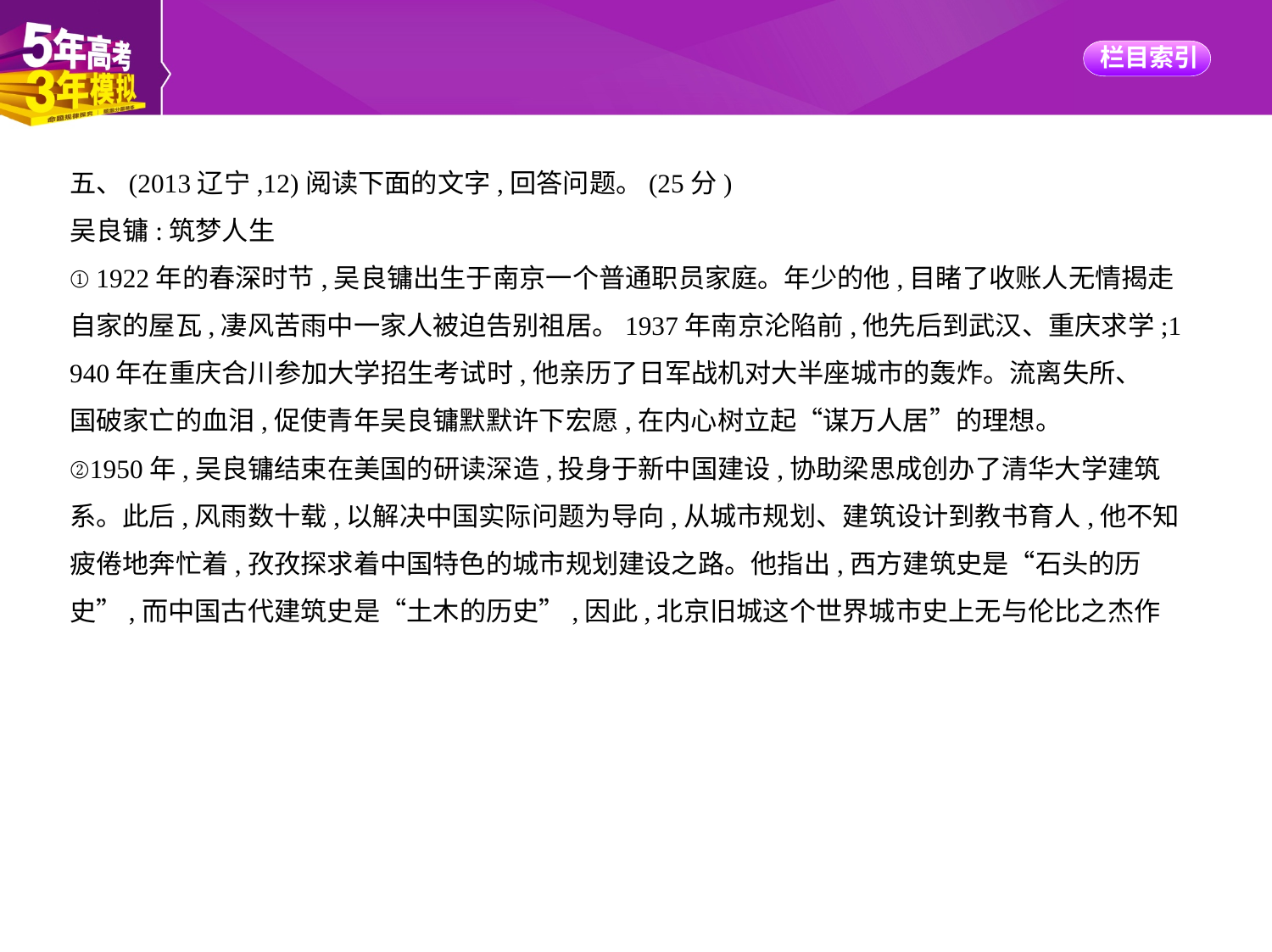

五、(2013辽宁,12)阅读下面的文字,回答问题。(25分)
吴良镛:筑梦人生
①1922年的春深时节,吴良镛出生于南京一个普通职员家庭。年少的他,目睹了收账人无情揭走
自家的屋瓦,凄风苦雨中一家人被迫告别祖居。1937年南京沦陷前,他先后到武汉、重庆求学;1
940年在重庆合川参加大学招生考试时,他亲历了日军战机对大半座城市的轰炸。流离失所、
国破家亡的血泪,促使青年吴良镛默默许下宏愿,在内心树立起“谋万人居”的理想。
②1950年,吴良镛结束在美国的研读深造,投身于新中国建设,协助梁思成创办了清华大学建筑
系。此后,风雨数十载,以解决中国实际问题为导向,从城市规划、建筑设计到教书育人,他不知
疲倦地奔忙着,孜孜探求着中国特色的城市规划建设之路。他指出,西方建筑史是“石头的历史”,而中国古代建筑史是“土木的历史”,因此,北京旧城这个世界城市史上无与伦比之杰作